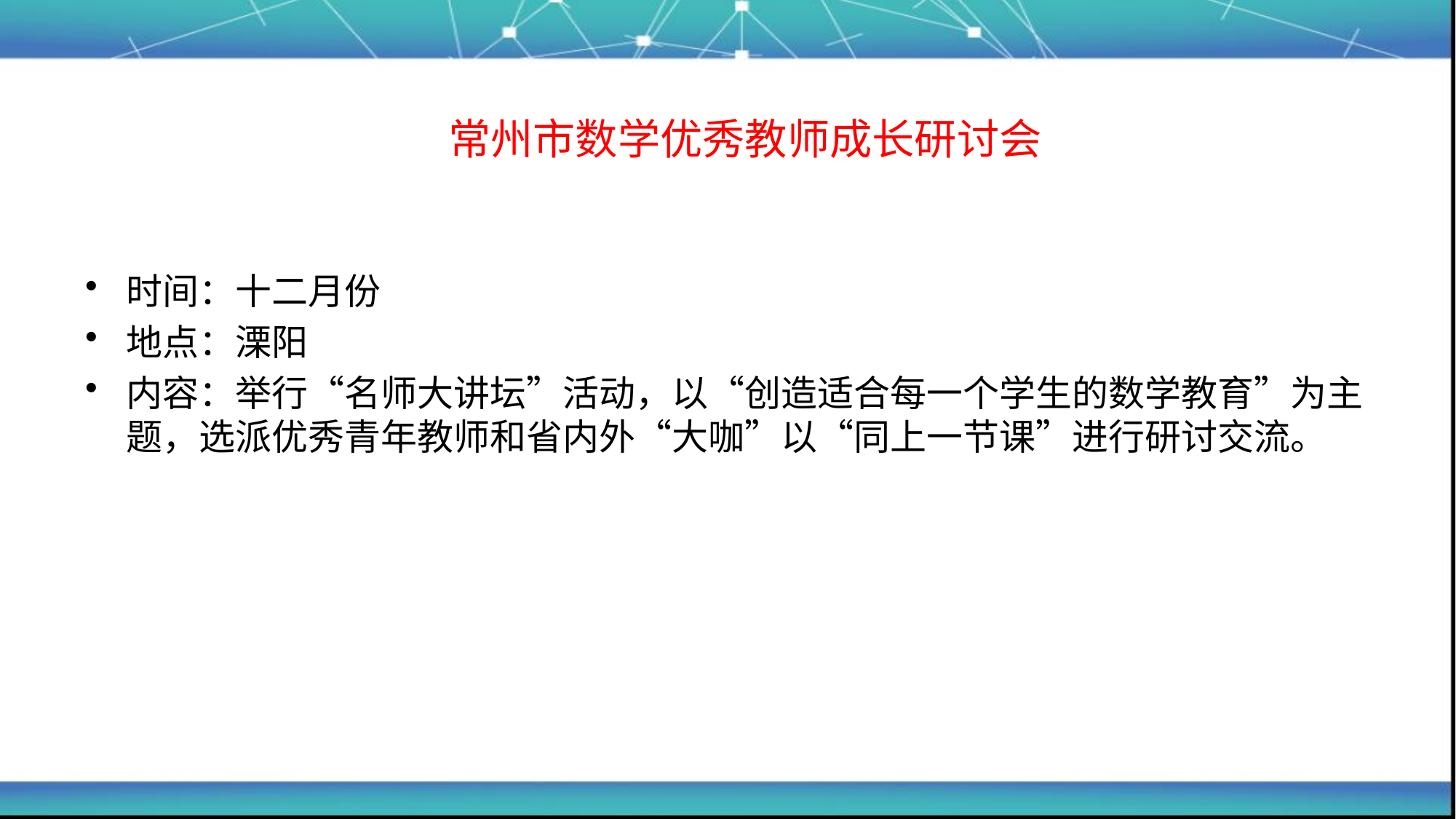

# 常州市数学优秀教师成长研讨会
时间：十二月份
地点：溧阳
内容：举行“名师大讲坛”活动，以“创造适合每一个学生的数学教育”为主题，选派优秀青年教师和省内外“大咖”以“同上一节课”进行研讨交流。